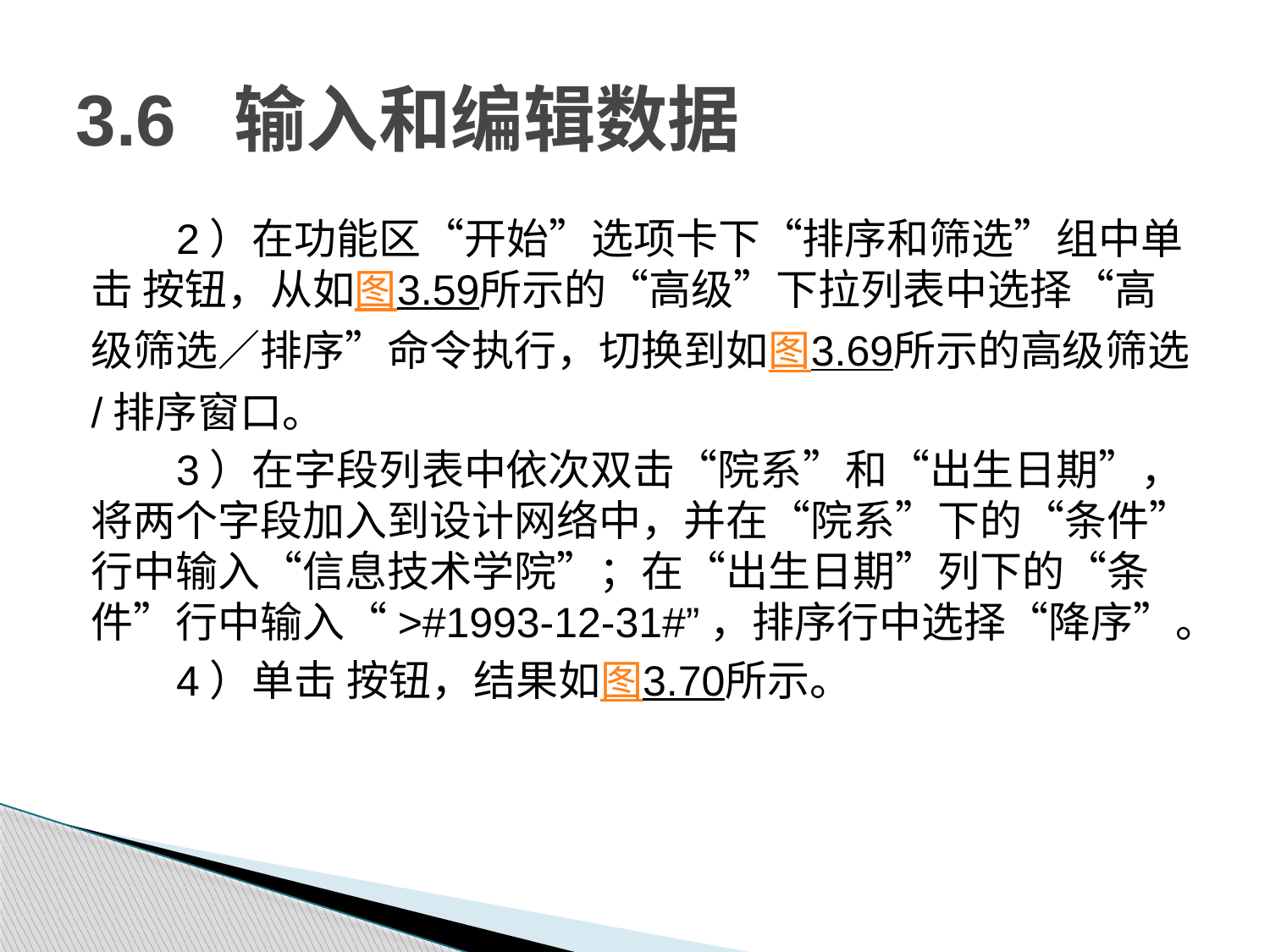

# 3.6  输入和编辑数据
2）在功能区“开始”选项卡下“排序和筛选”组中单击 按钮，从如图3.59所示的“高级”下拉列表中选择“高级筛选／排序”命令执行，切换到如图3.69所示的高级筛选/排序窗口。
3）在字段列表中依次双击“院系”和“出生日期”，将两个字段加入到设计网络中，并在“院系”下的“条件”行中输入“信息技术学院”；在“出生日期”列下的“条件”行中输入“>#1993-12-31#”，排序行中选择“降序”。
4）单击 按钮，结果如图3.70所示。